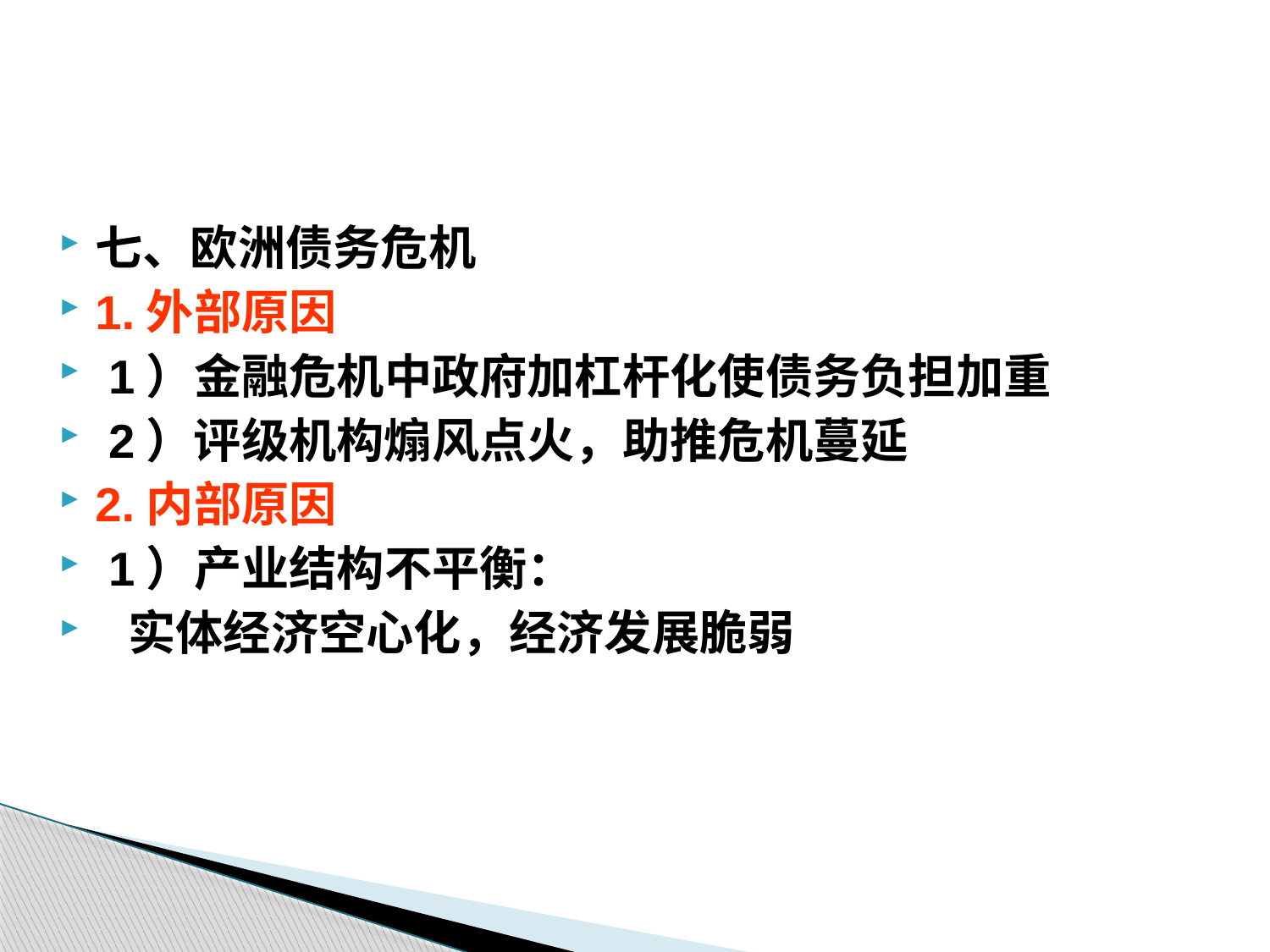

#
七、欧洲债务危机
1.外部原因
 1）金融危机中政府加杠杆化使债务负担加重
 2）评级机构煽风点火，助推危机蔓延
2.内部原因
 1）产业结构不平衡：
  实体经济空心化，经济发展脆弱